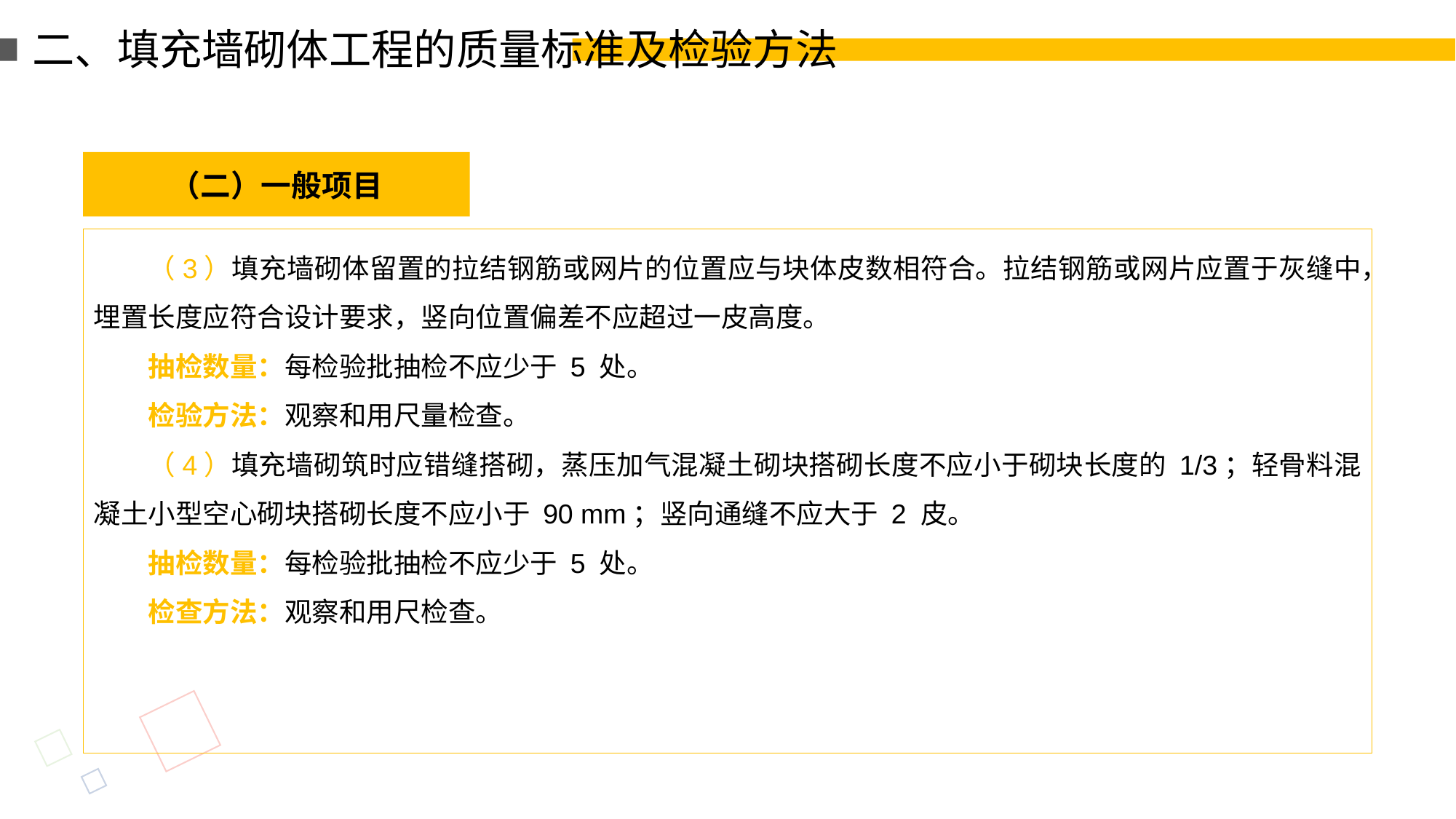

二、填充墙砌体工程的质量标准及检验方法
（二）一般项目
（3）填充墙砌体留置的拉结钢筋或网片的位置应与块体皮数相符合。拉结钢筋或网片应置于灰缝中，埋置长度应符合设计要求，竖向位置偏差不应超过一皮高度。
抽检数量：每检验批抽检不应少于 5 处。
检验方法：观察和用尺量检查。
（4）填充墙砌筑时应错缝搭砌，蒸压加气混凝土砌块搭砌长度不应小于砌块长度的 1/3；轻骨料混凝土小型空心砌块搭砌长度不应小于 90 mm；竖向通缝不应大于 2 皮。
抽检数量：每检验批抽检不应少于 5 处。
检查方法：观察和用尺检查。